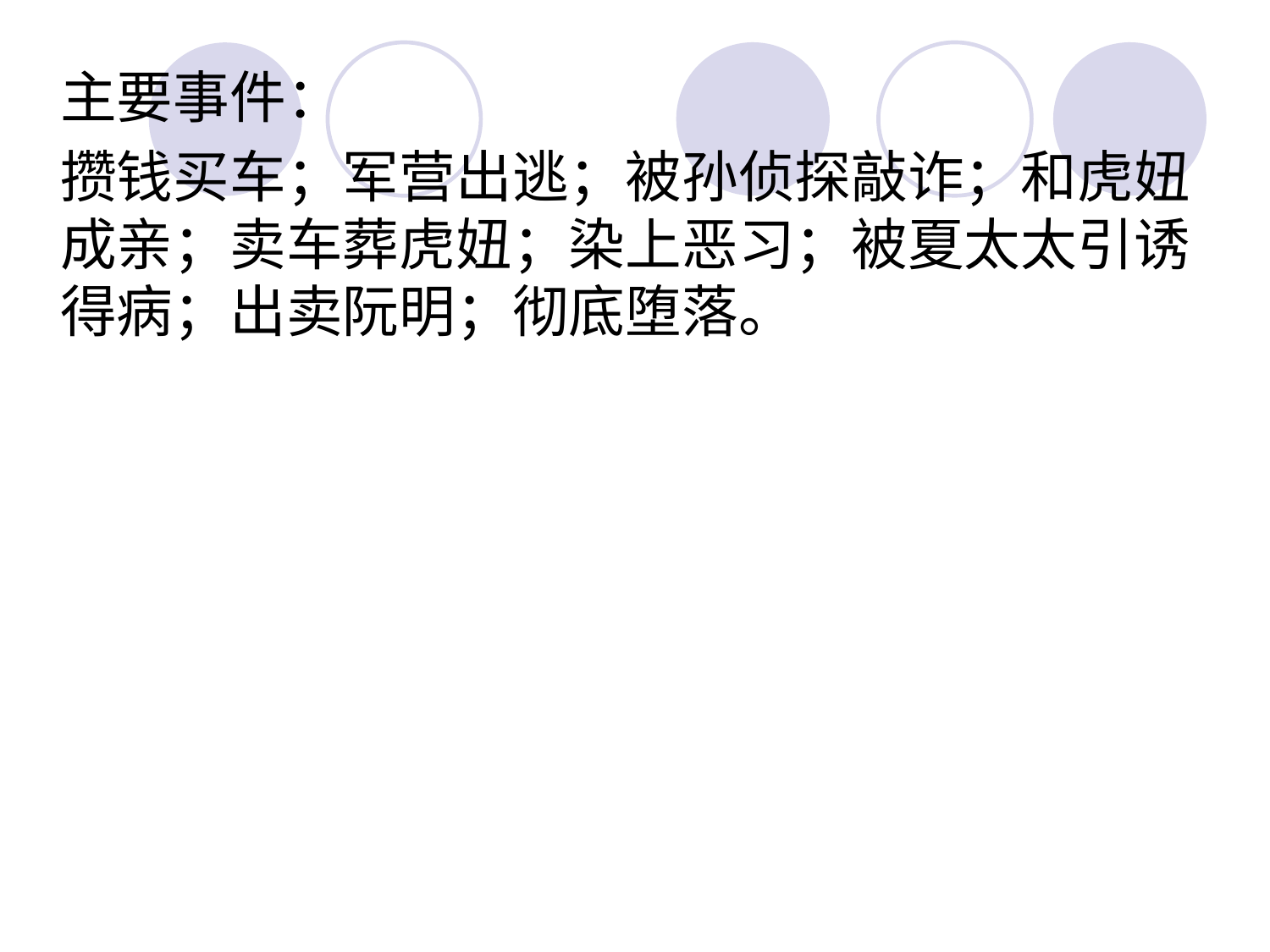

主要事件：
攒钱买车；军营出逃；被孙侦探敲诈；和虎妞成亲；卖车葬虎妞；染上恶习；被夏太太引诱得病；出卖阮明；彻底堕落。